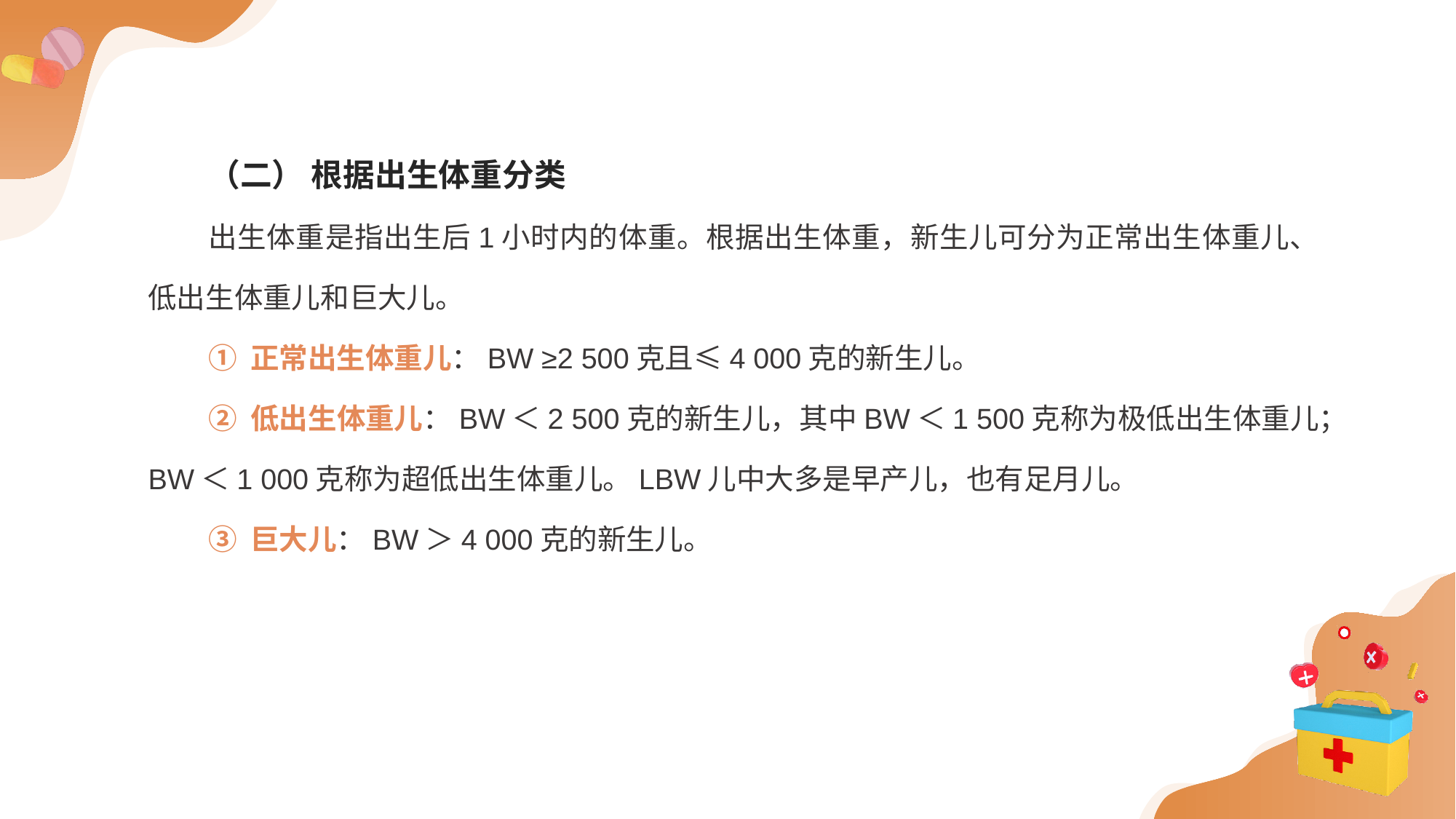

（二） 根据出生体重分类
出生体重是指出生后1小时内的体重。根据出生体重，新生儿可分为正常出生体重儿、低出生体重儿和巨大儿。
① 正常出生体重儿：BW ≥2 500克且≤4 000克的新生儿。
② 低出生体重儿：BW＜2 500克的新生儿，其中BW＜1 500克称为极低出生体重儿；BW＜1 000克称为超低出生体重儿。LBW儿中大多是早产儿，也有足月儿。
③ 巨大儿：BW＞4 000克的新生儿。